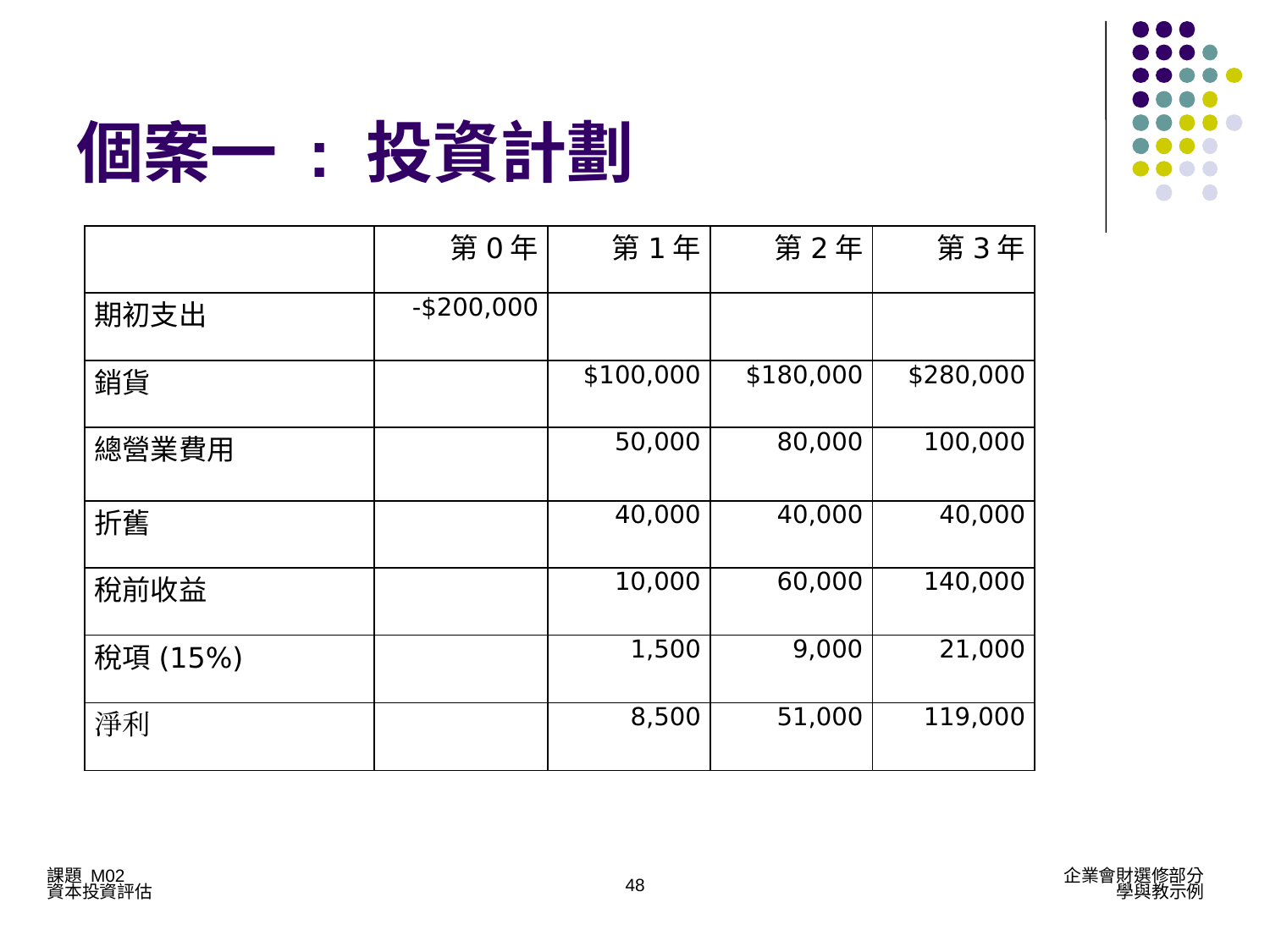

個案一 : 投資計劃
|  | 第0年 | 第1年 | 第2年 | 第3年 |
| --- | --- | --- | --- | --- |
| 期初支出 | -$200,000 |  |  |  |
| 銷貨 |  | $100,000 | $180,000 | $280,000 |
| 總營業費用 |  | 50,000 | 80,000 | 100,000 |
| 折舊 |  | 40,000 | 40,000 | 40,000 |
| 稅前收益 |  | 10,000 | 60,000 | 140,000 |
| 稅項(15%) |  | 1,500 | 9,000 | 21,000 |
| 淨利 |  | 8,500 | 51,000 | 119,000 |
48